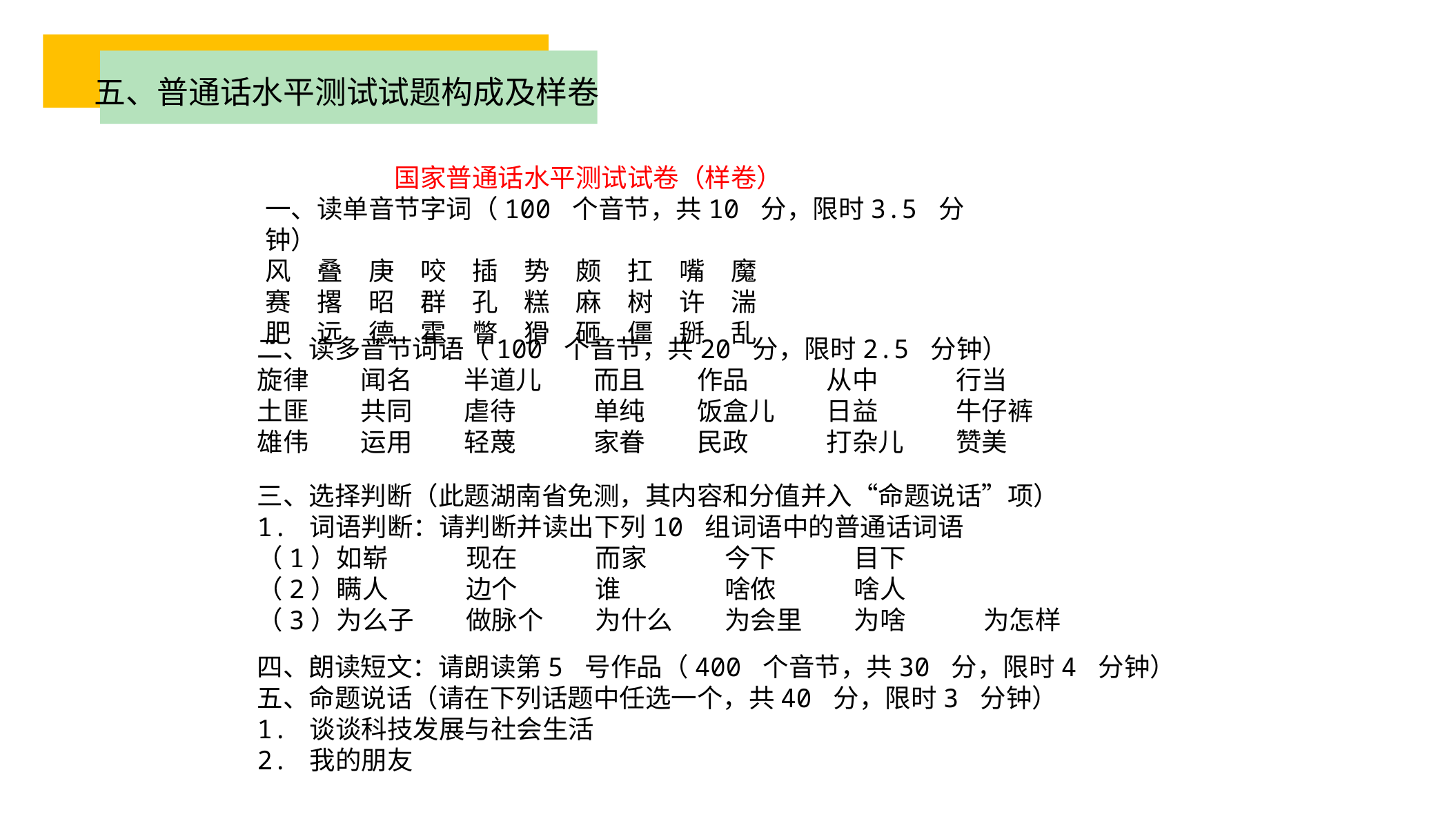

五、普通话水平测试试题构成及样卷
                     国家普通话水平测试试卷（样卷）
一、读单音节字词（100 个音节，共10 分，限时3.5 分钟）
风　叠　庚　咬　插　势　颇　扛　嘴　魔
赛　撂　昭　群　孔　糕　麻　树　许　湍
肥　远　德　霍　瞥　猾　砸　僵　掰　乱
二、读多音节词语（100 个音节，共20 分，限时2.5 分钟）
旋律　　闻名　　半道儿　　而且　　作品　　　从中　　　行当
土匪　　共同　　虐待　　　单纯　　饭盒儿　　日益　　　牛仔裤
雄伟　　运用　　轻蔑　　　家眷　　民政　　　打杂儿　　赞美
三、选择判断（此题湖南省免测，其内容和分值并入“命题说话”项）
1. 词语判断：请判断并读出下列10 组词语中的普通话词语
（1）如崭　　　现在　　　而家　　　今下　　　目下
（2）瞒人　　　边个　　　谁　　　　啥侬　　　啥人
（3）为么子　　做脉个　　为什么　　为会里　　为啥　　　为怎样
四、朗读短文：请朗读第5 号作品（400 个音节，共30 分，限时4 分钟）
五、命题说话（请在下列话题中任选一个，共40 分，限时3 分钟）
1. 谈谈科技发展与社会生活
2. 我的朋友